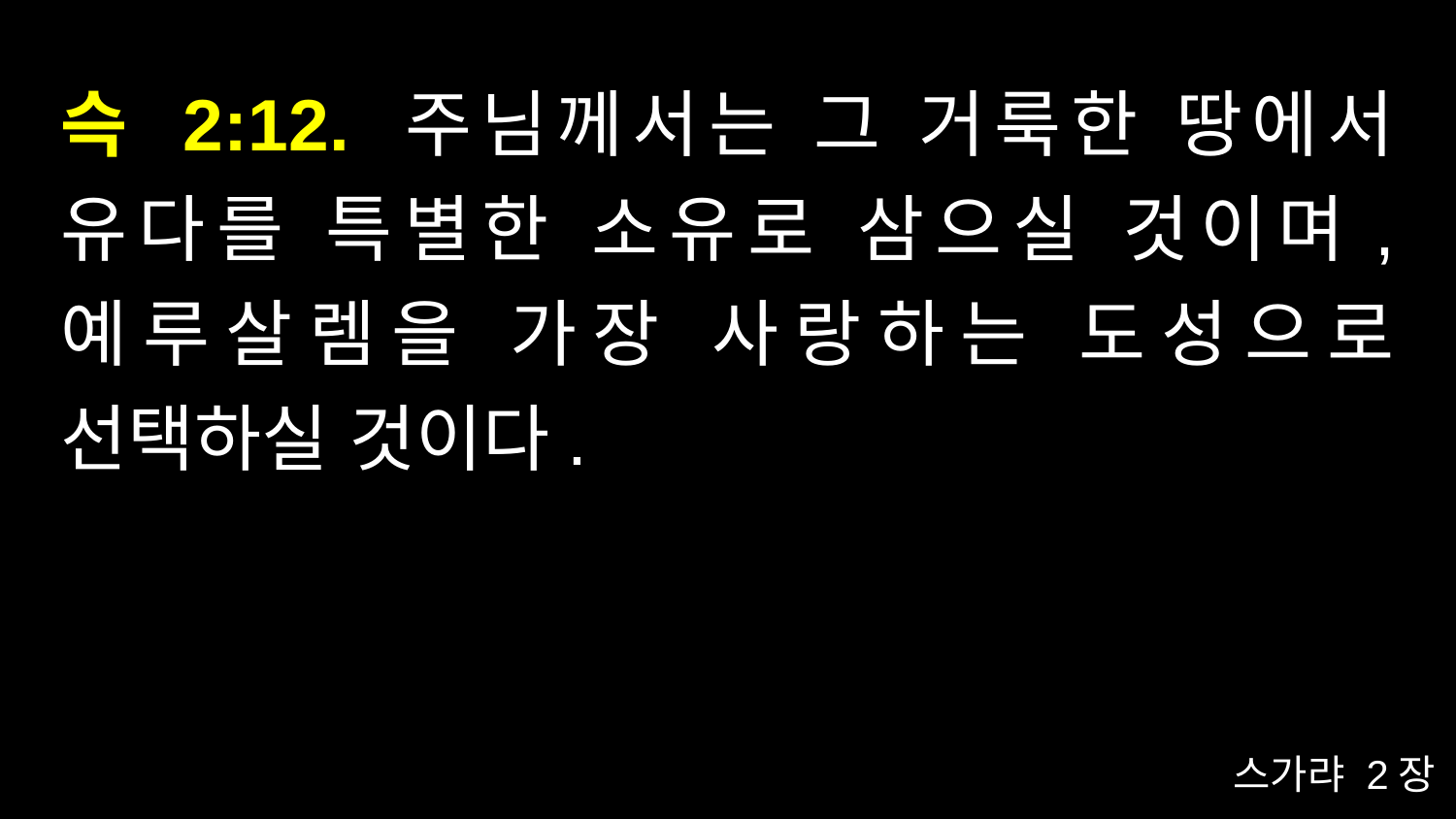

# 슥 2:12. 주님께서는 그 거룩한 땅에서 유다를 특별한 소유로 삼으실 것이며, 예루살렘을 가장 사랑하는 도성으로 선택하실 것이다.
스가랴 2장